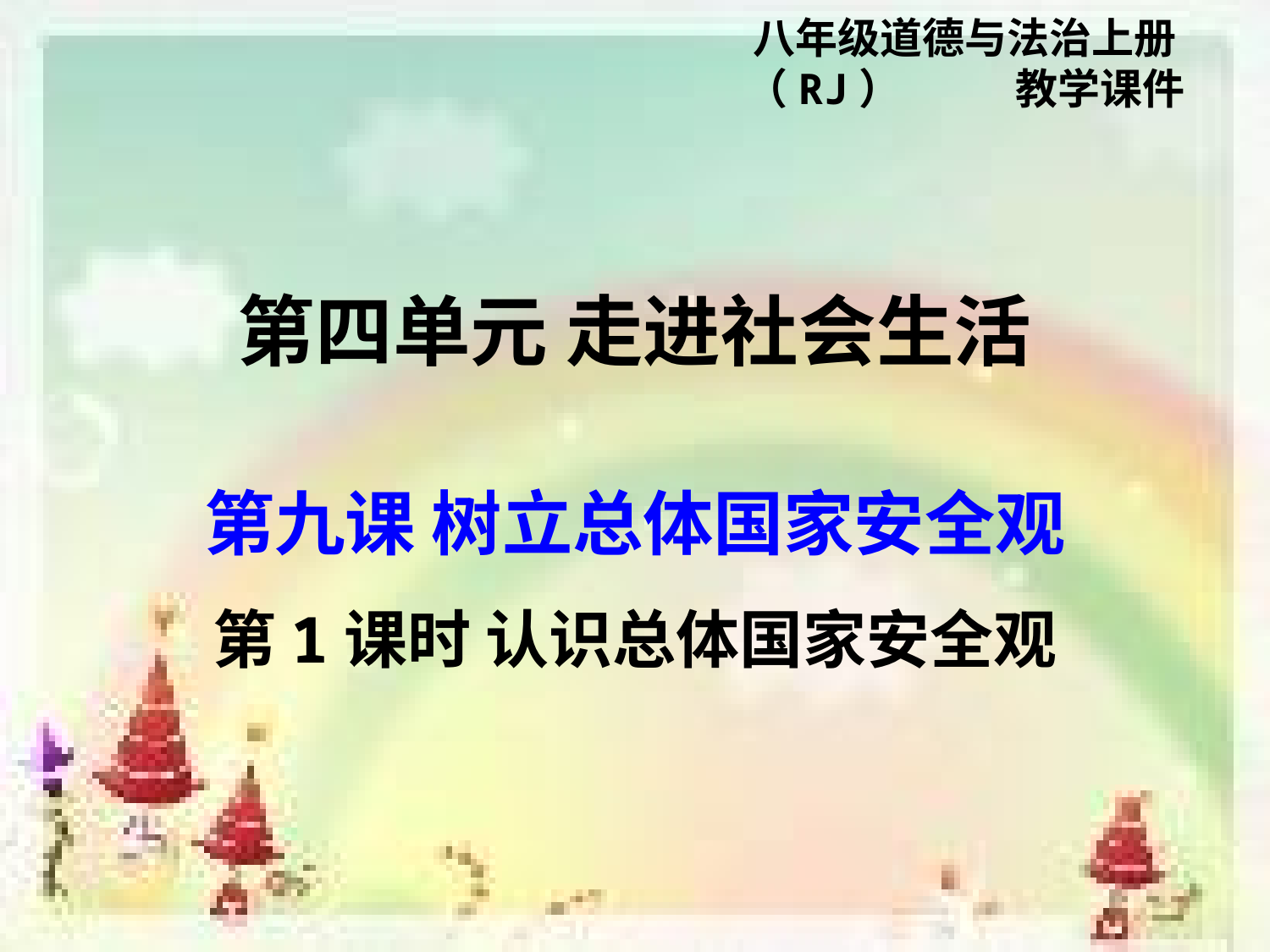

八年级道德与法治上册（RJ）            教学课件
第四单元 走进社会生活
第九课 树立总体国家安全观
第1课时 认识总体国家安全观